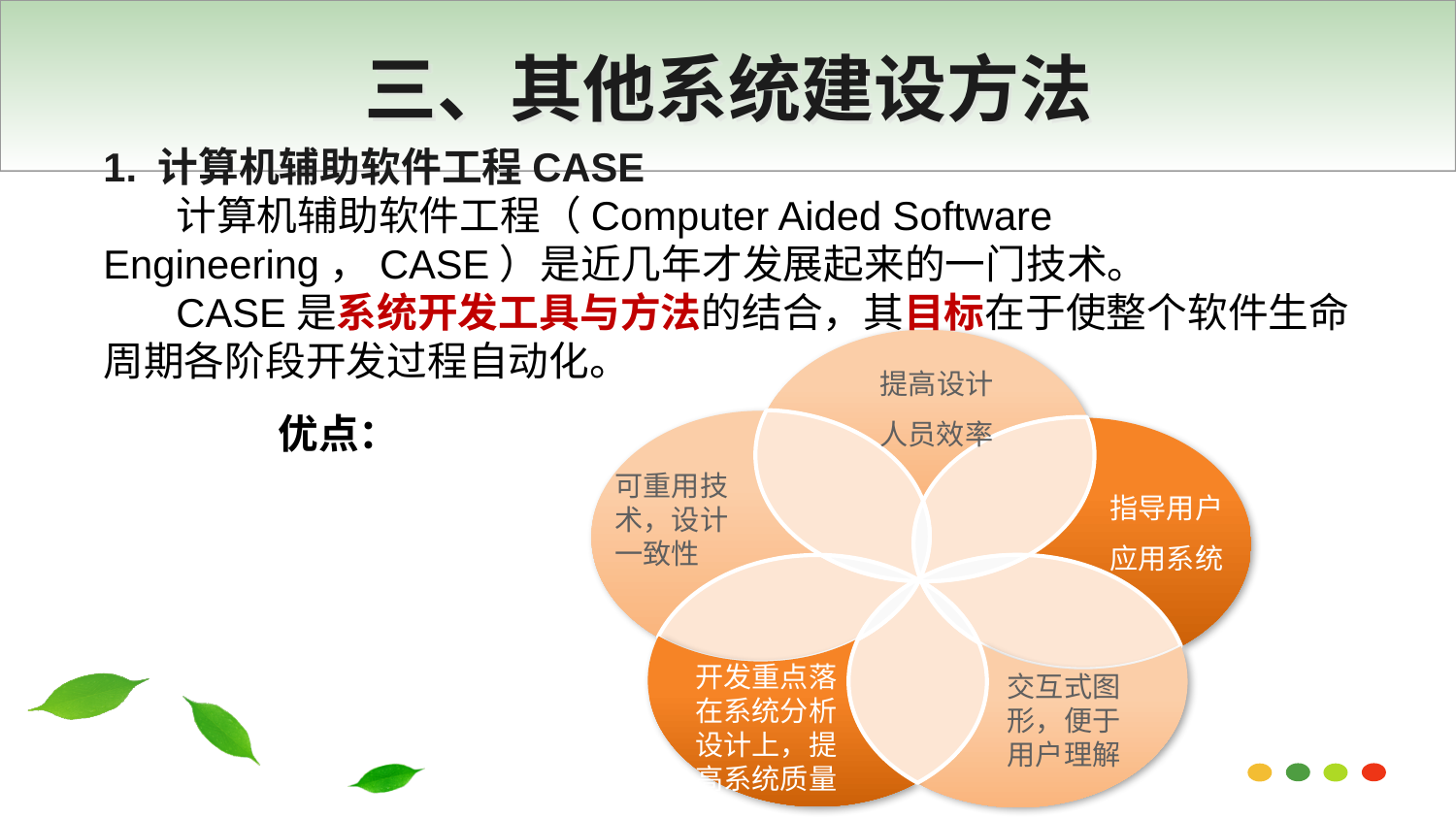

# 三、其他系统建设方法
1. 计算机辅助软件工程CASE
计算机辅助软件工程（Computer Aided Software Engineering，CASE）是近几年才发展起来的一门技术。
CASE是系统开发工具与方法的结合，其目标在于使整个软件生命周期各阶段开发过程自动化。
          优点：

提高设计人员效率

可重用技术，设计一致性
指导用户
应用系统

开发重点落在系统分析设计上，提高系统质量
交互式图形，便于用户理解